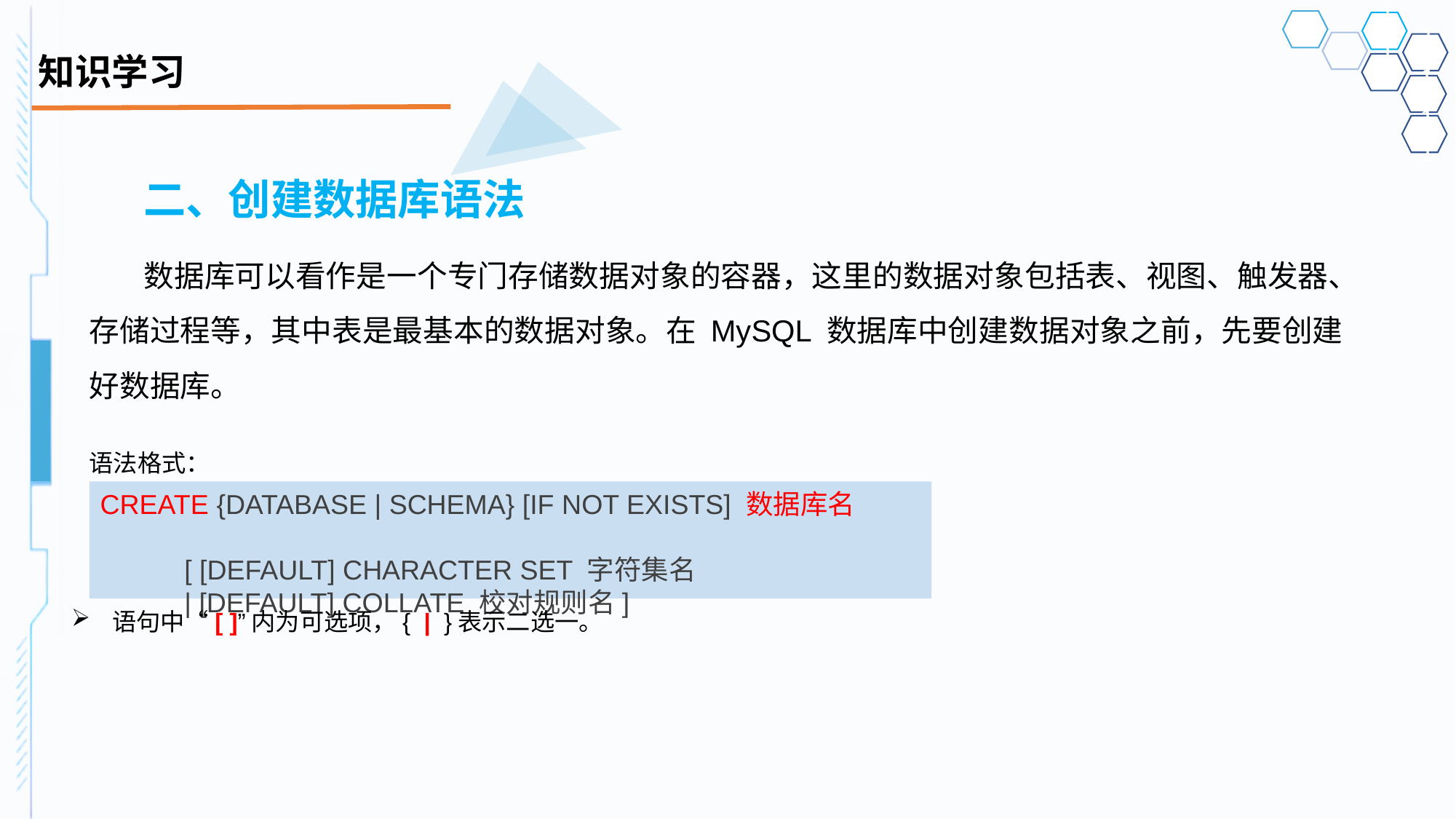

# 知识学习

二、创建数据库语法
数据库可以看作是一个专门存储数据对象的容器，这里的数据对象包括表、视图、触发器、存储过程等，其中表是最基本的数据对象。在 MySQL 数据库中创建数据对象之前，先要创建好数据库。

语法格式：
CREATE {DATABASE | SCHEMA} [IF NOT EXISTS] 数据库名
           [ [DEFAULT] CHARACTER SET 字符集名
           | [DEFAULT] COLLATE 校对规则名]
语句中“[ ]”内为可选项，{  |  }表示二选一。